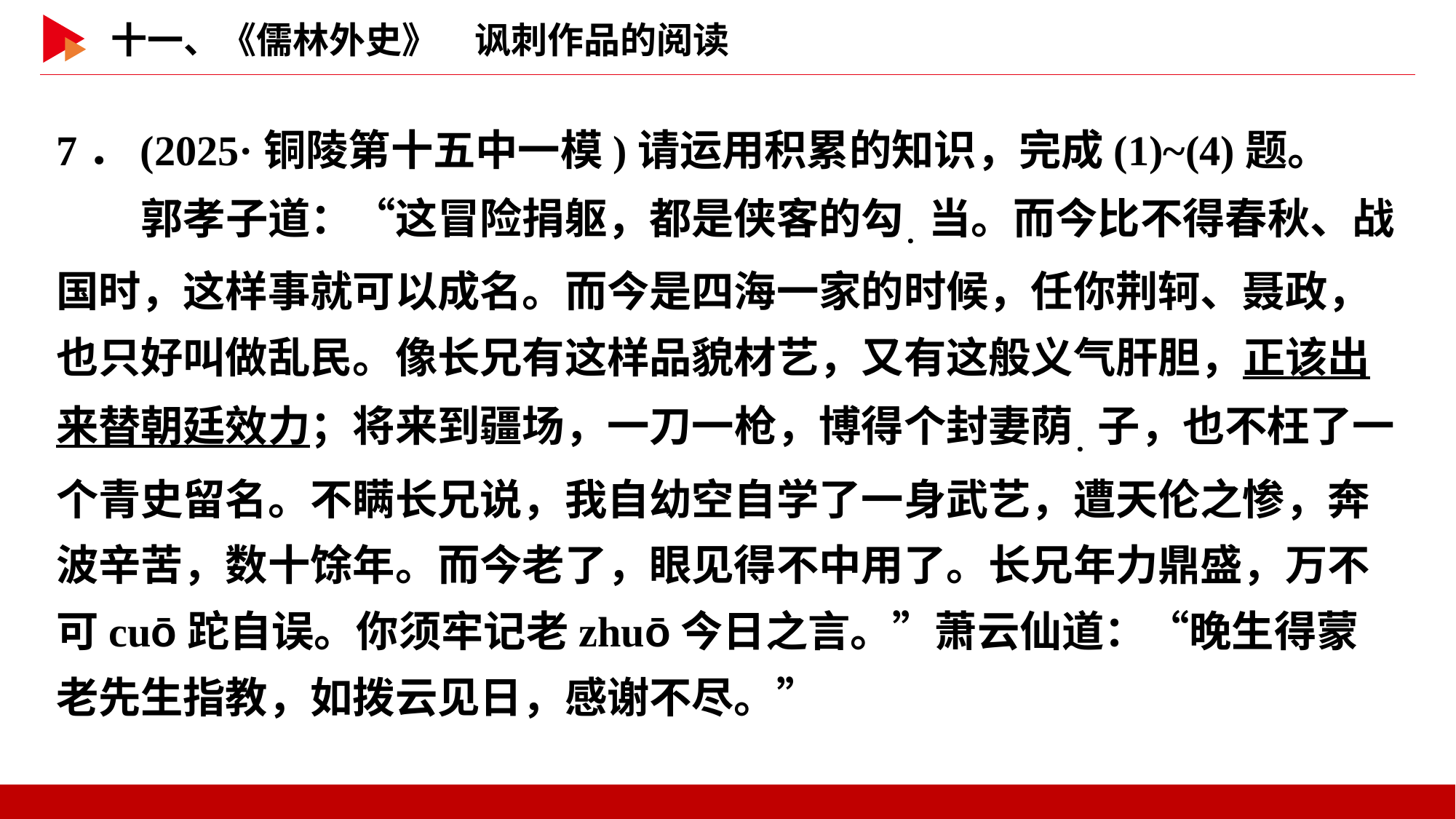

7．(2025·铜陵第十五中一模)请运用积累的知识，完成(1)~(4)题。
　　郭孝子道：“这冒险捐躯，都是侠客的勾．当。而今比不得春秋、战国时，这样事就可以成名。而今是四海一家的时候，任你荆轲、聂政，也只好叫做乱民。像长兄有这样品貌材艺，又有这般义气肝胆，正该出来替朝廷效力；将来到疆场，一刀一枪，博得个封妻荫．子，也不枉了一个青史留名。不瞒长兄说，我自幼空自学了一身武艺，遭天伦之惨，奔波辛苦，数十馀年。而今老了，眼见得不中用了。长兄年力鼎盛，万不可cuō跎自误。你须牢记老zhuō今日之言。”萧云仙道：“晚生得蒙老先生指教，如拨云见日，感谢不尽。”